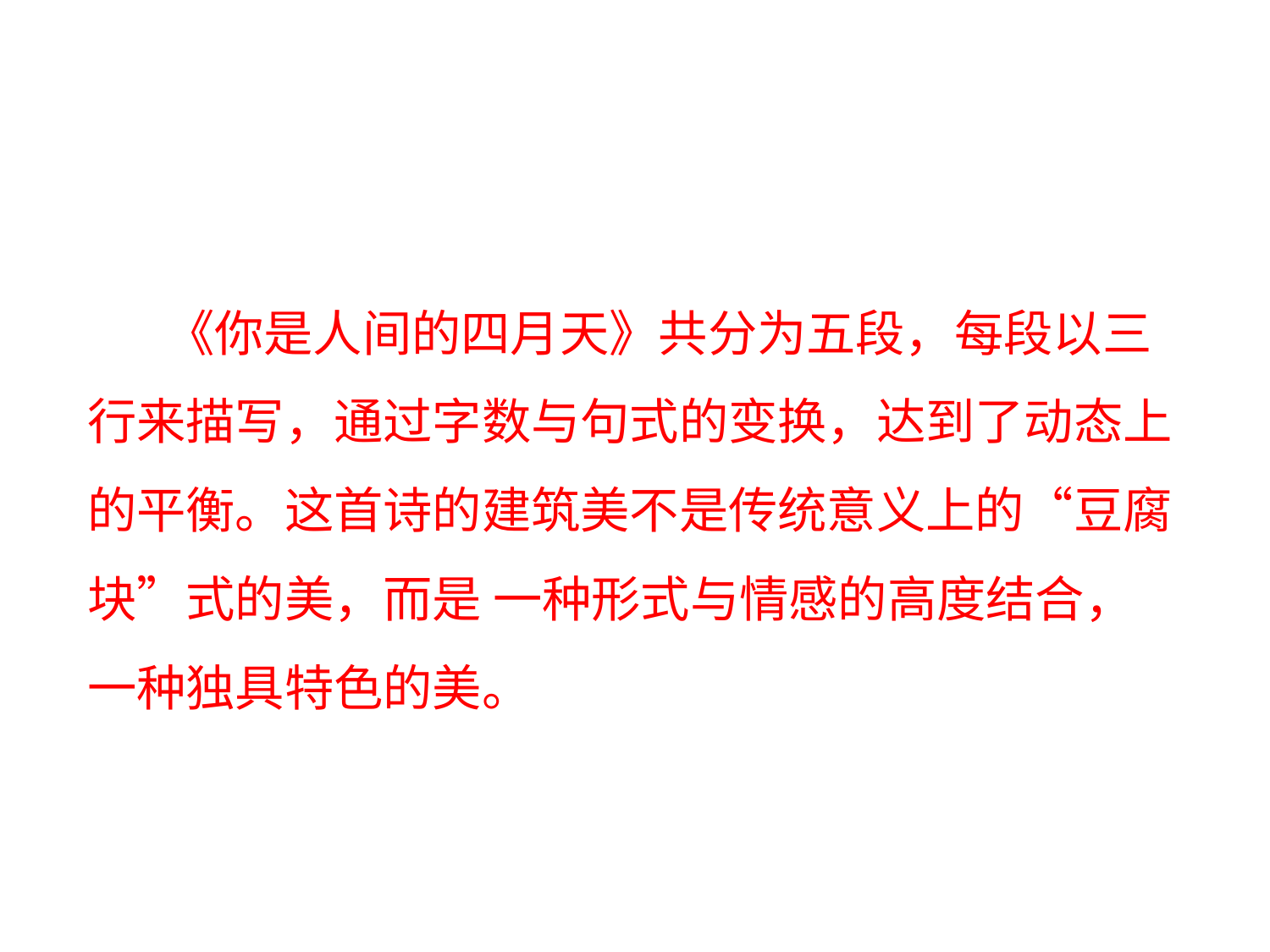

《你是人间的四月天》共分为五段，每段以三行来描写，通过字数与句式的变换，达到了动态上的平衡。这首诗的建筑美不是传统意义上的“豆腐块”式的美，而是 一种形式与情感的高度结合，一种独具特色的美。